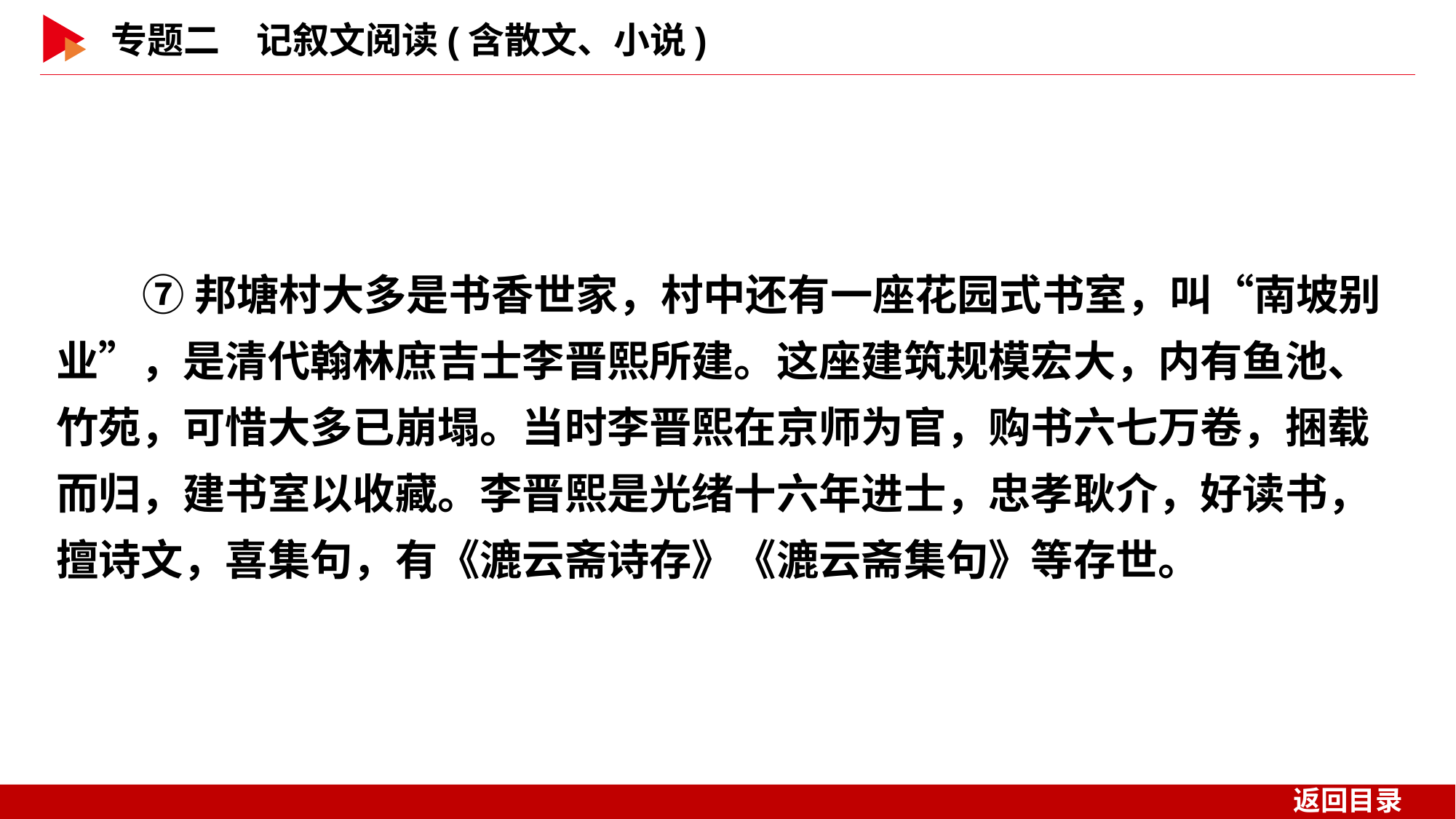

⑦邦塘村大多是书香世家，村中还有一座花园式书室，叫“南坡别业”，是清代翰林庶吉士李晋熙所建。这座建筑规模宏大，内有鱼池、竹苑，可惜大多已崩塌。当时李晋熙在京师为官，购书六七万卷，捆载而归，建书室以收藏。李晋熙是光绪十六年进士，忠孝耿介，好读书，擅诗文，喜集句，有《漉云斋诗存》《漉云斋集句》等存世。